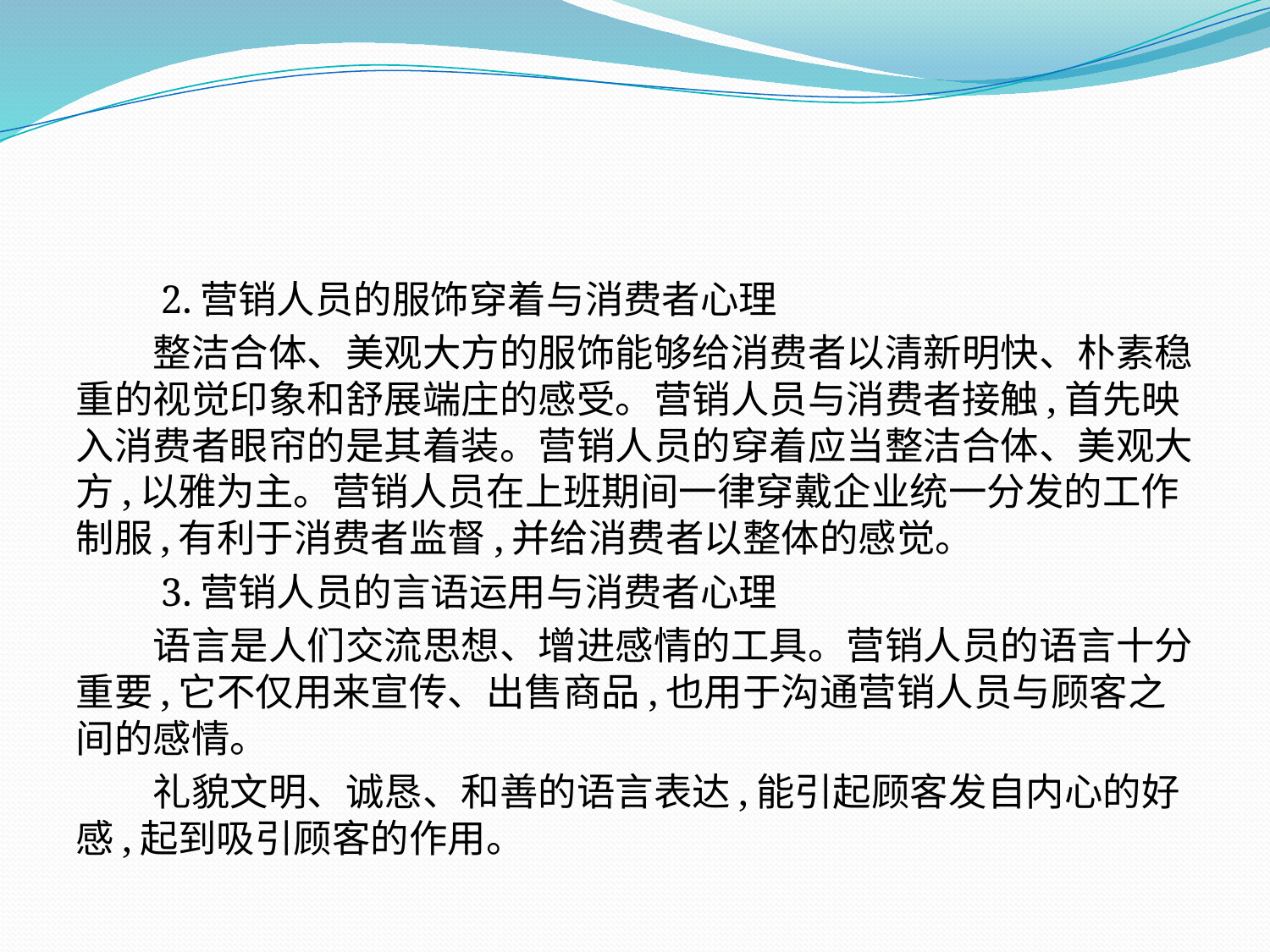

2.营销人员的服饰穿着与消费者心理
　　整洁合体、美观大方的服饰能够给消费者以清新明快、朴素稳重的视觉印象和舒展端庄的感受。营销人员与消费者接触,首先映入消费者眼帘的是其着装。营销人员的穿着应当整洁合体、美观大方,以雅为主。营销人员在上班期间一律穿戴企业统一分发的工作制服,有利于消费者监督,并给消费者以整体的感觉。
　　3.营销人员的言语运用与消费者心理
　　语言是人们交流思想、增进感情的工具。营销人员的语言十分重要,它不仅用来宣传、出售商品,也用于沟通营销人员与顾客之间的感情。
　　礼貌文明、诚恳、和善的语言表达,能引起顾客发自内心的好感,起到吸引顾客的作用。